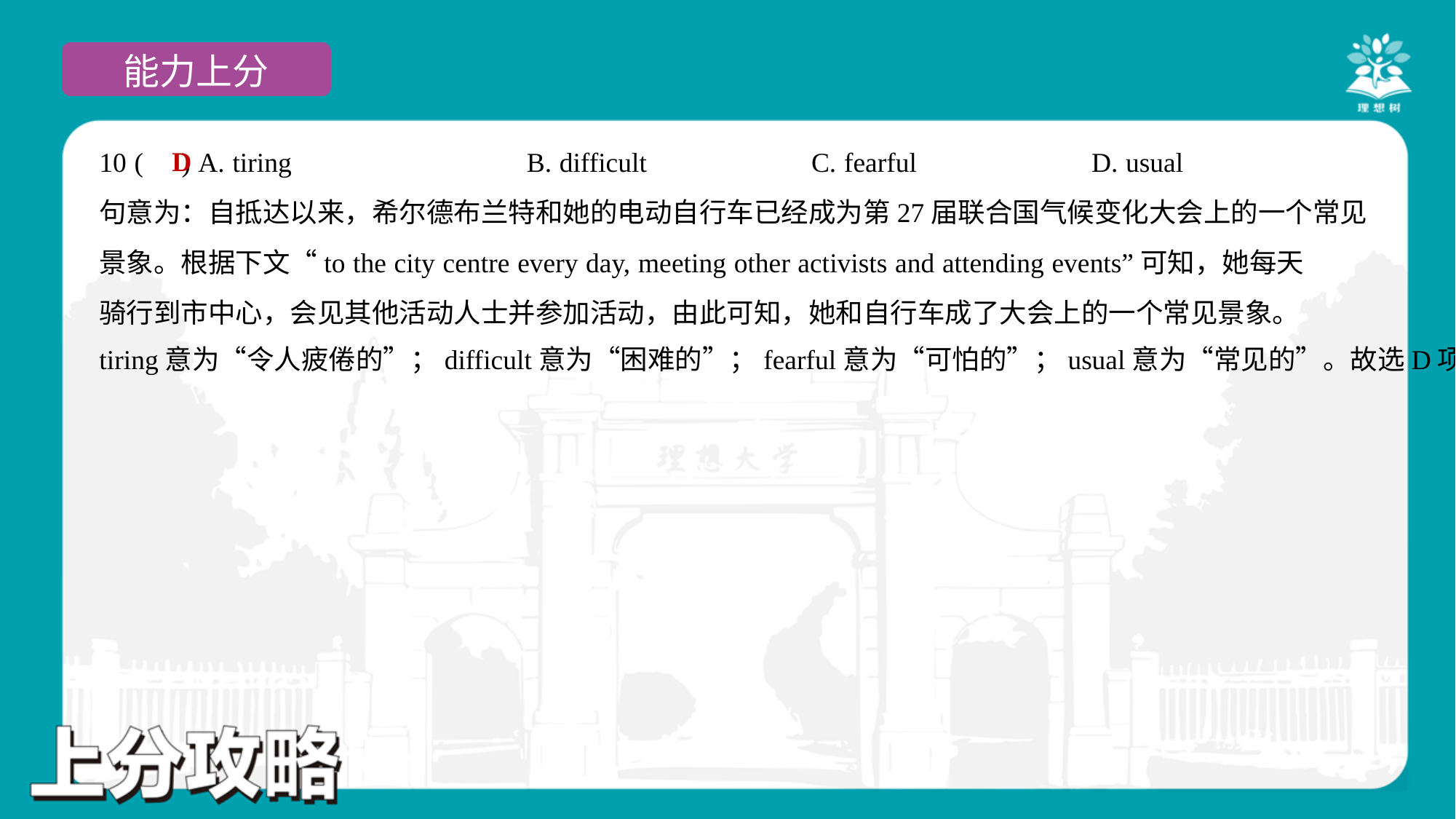

D
10 (     ) A. tiring	B. difficult	C. fearful	D. usual
句意为：自抵达以来，希尔德布兰特和她的电动自行车已经成为第27届联合国气候变化大会上的一个常见
景象。根据下文“to the city centre every day, meeting other activists and attending events”可知，她每天
骑行到市中心，会见其他活动人士并参加活动，由此可知，她和自行车成了大会上的一个常见景象。
tiring意为“令人疲倦的”；difficult意为“困难的”；fearful意为“可怕的”；usual意为“常见的”。故选D项。